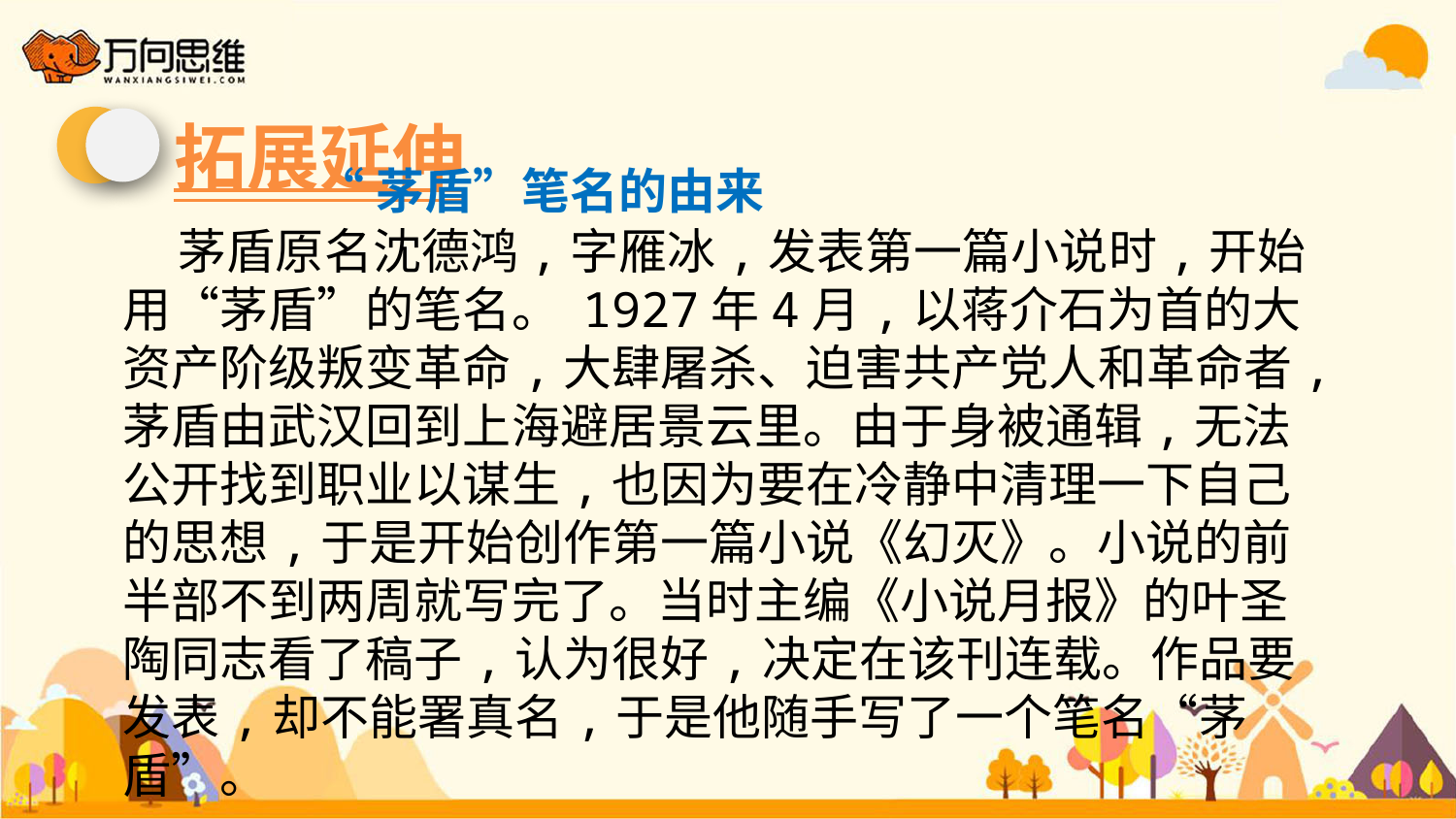

拓展延伸

               “茅盾”笔名的由来
    茅盾原名沈德鸿,字雁冰,发表第一篇小说时,开始用“茅盾”的笔名。 1927年4月,以蒋介石为首的大资产阶级叛变革命,大肆屠杀、迫害共产党人和革命者,茅盾由武汉回到上海避居景云里。由于身被通辑,无法公开找到职业以谋生,也因为要在冷静中清理一下自己的思想,于是开始创作第一篇小说《幻灭》。小说的前半部不到两周就写完了。当时主编《小说月报》的叶圣陶同志看了稿子,认为很好,决定在该刊连载。作品要发表,却不能署真名,于是他随手写了一个笔名“茅盾”。